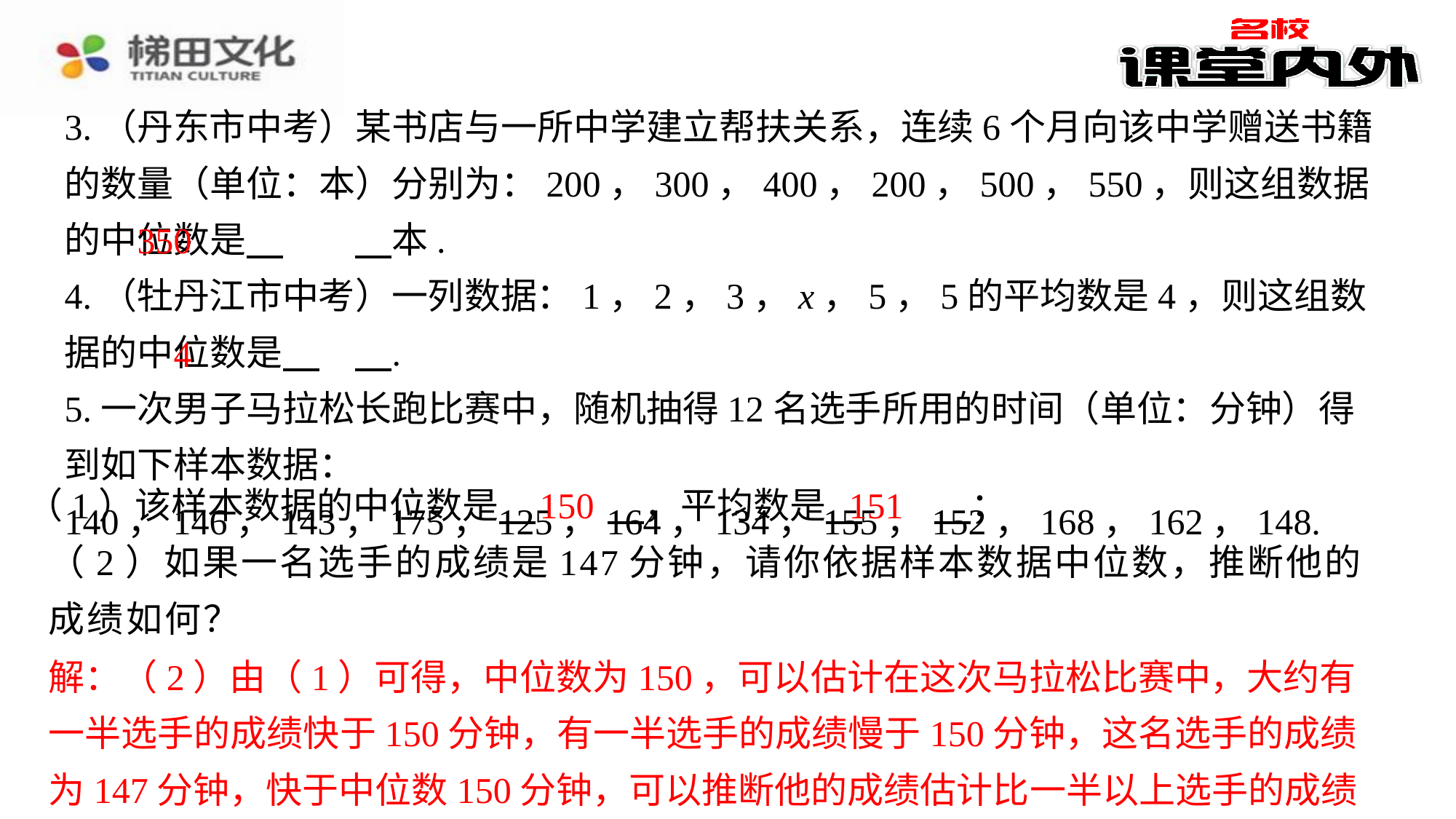

3.（丹东市中考）某书店与一所中学建立帮扶关系，连续6个月向该中学赠送书籍的数量（单位：本）分别为：200，300，400，200，500，550，则这组数据的中位数是 　350　⁠本.
4.（牡丹江市中考）一列数据：1，2，3，x，5，5的平均数是4，则这组数据的中位数是 　4　⁠.
5.一次男子马拉松长跑比赛中，随机抽得12名选手所用的时间（单位：分钟）得到如下样本数据：140，146，143，175，125，164，134，155，152，168，162，148.
350
4
150
151
（1）该样本数据的中位数是 　150　⁠，平均数是 　151　⁠；
（2）如果一名选手的成绩是147分钟，请你依据样本数据中位数，推断他的成绩如何？
解：（2）由（1）可得，中位数为150，可以估计在这次马拉松比赛中，大约有一半选手的成绩快于150分钟，有一半选手的成绩慢于150分钟，这名选手的成绩为147分钟，快于中位数150分钟，可以推断他的成绩估计比一半以上选手的成绩好.